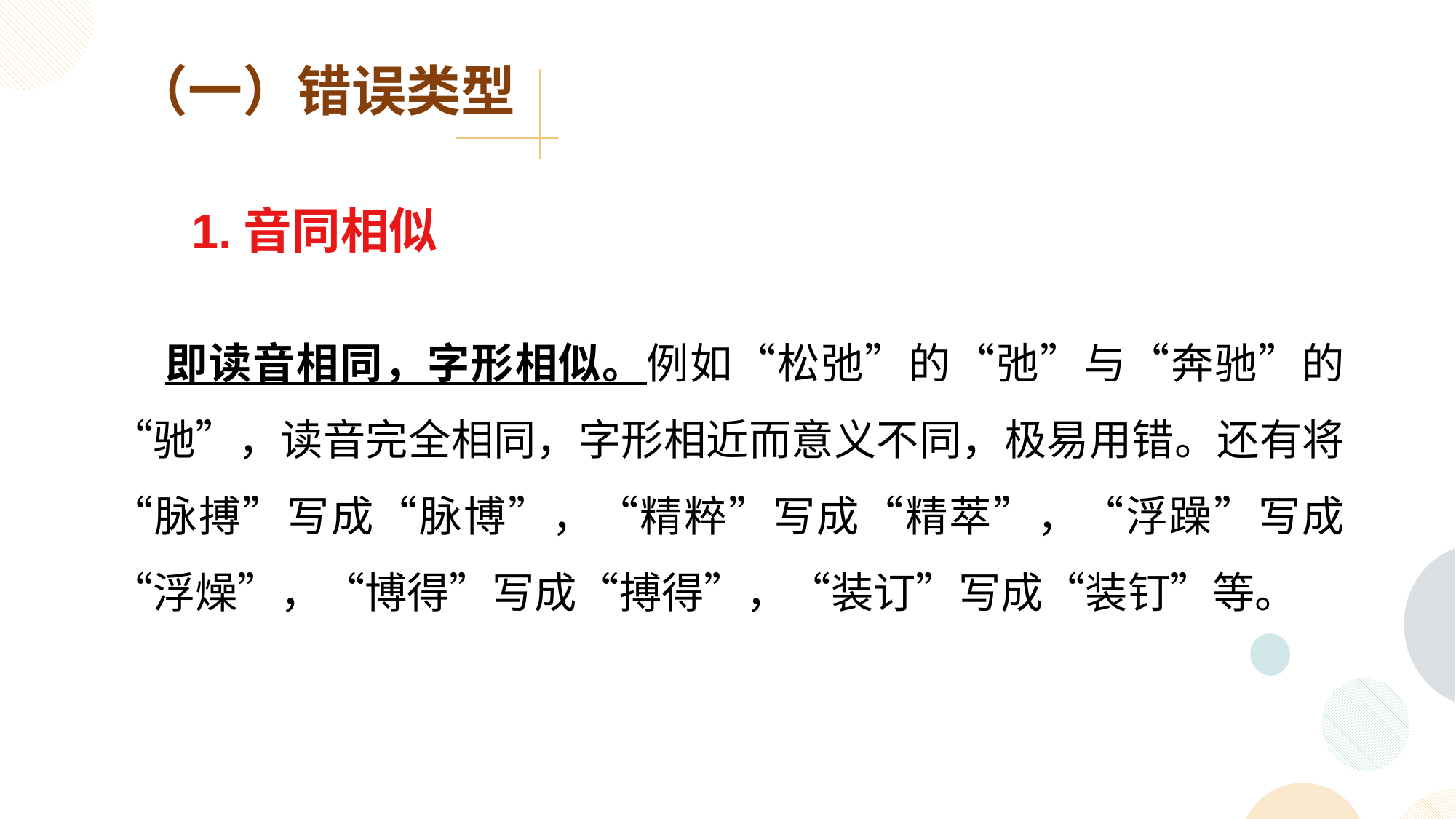

（一）错误类型
1.音同相似

    即读音相同，字形相似。例如“松弛”的“弛”与“奔驰”的“驰”，读音完全相同，字形相近而意义不同，极易用错。还有将 “脉搏”写成“脉博”，“精粹”写成“精萃”，“浮躁”写成“浮燥”，“博得”写成“搏得”，“装订”写成“装钉”等。